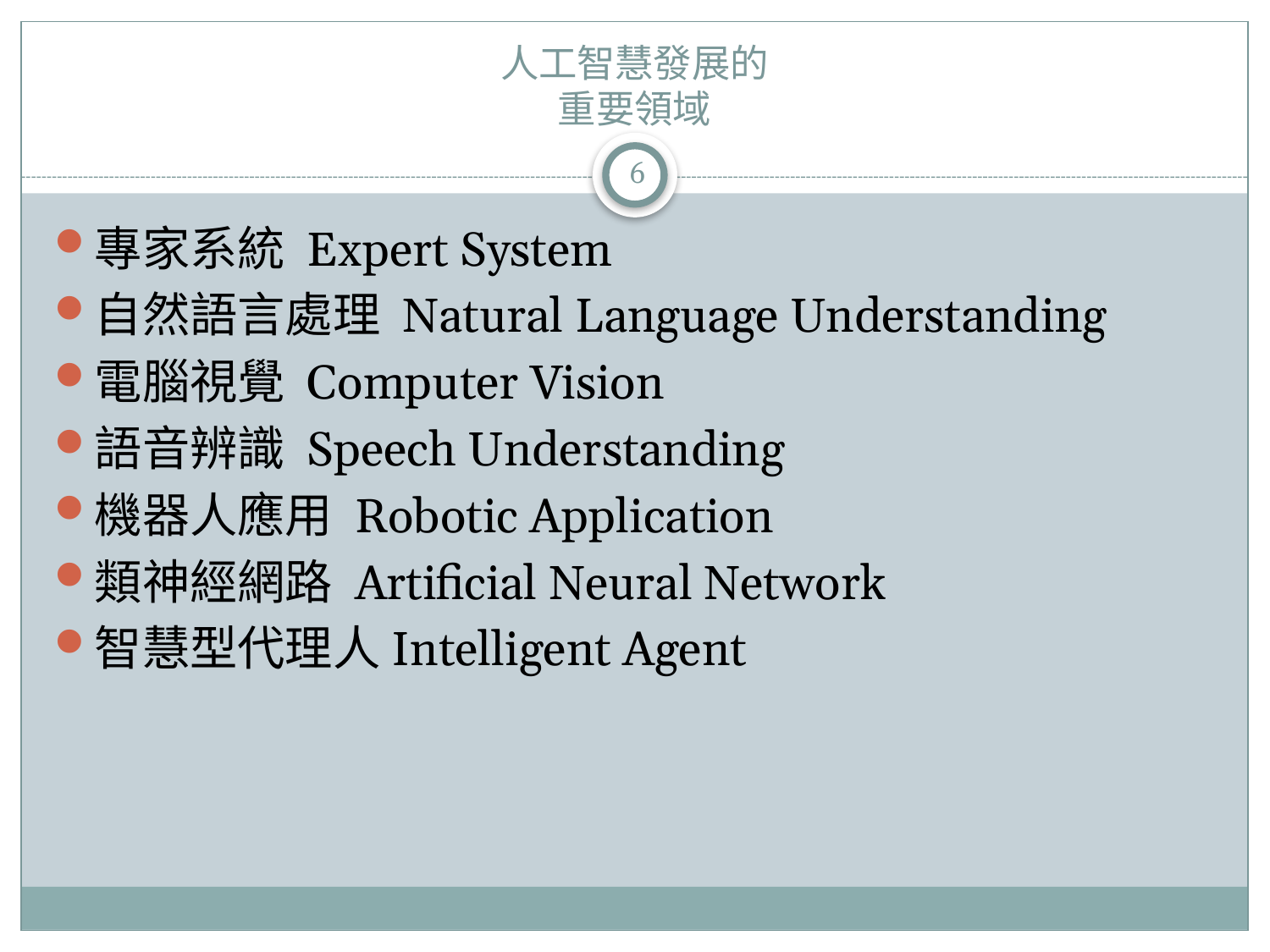

# 人工智慧發展的 重要領域

6
專家系統 Expert System
自然語言處理 Natural Language Understanding
電腦視覺 Computer Vision
語音辨識 Speech Understanding
機器人應用 Robotic Application
類神經網路 Artificial Neural Network
智慧型代理人Intelligent Agent